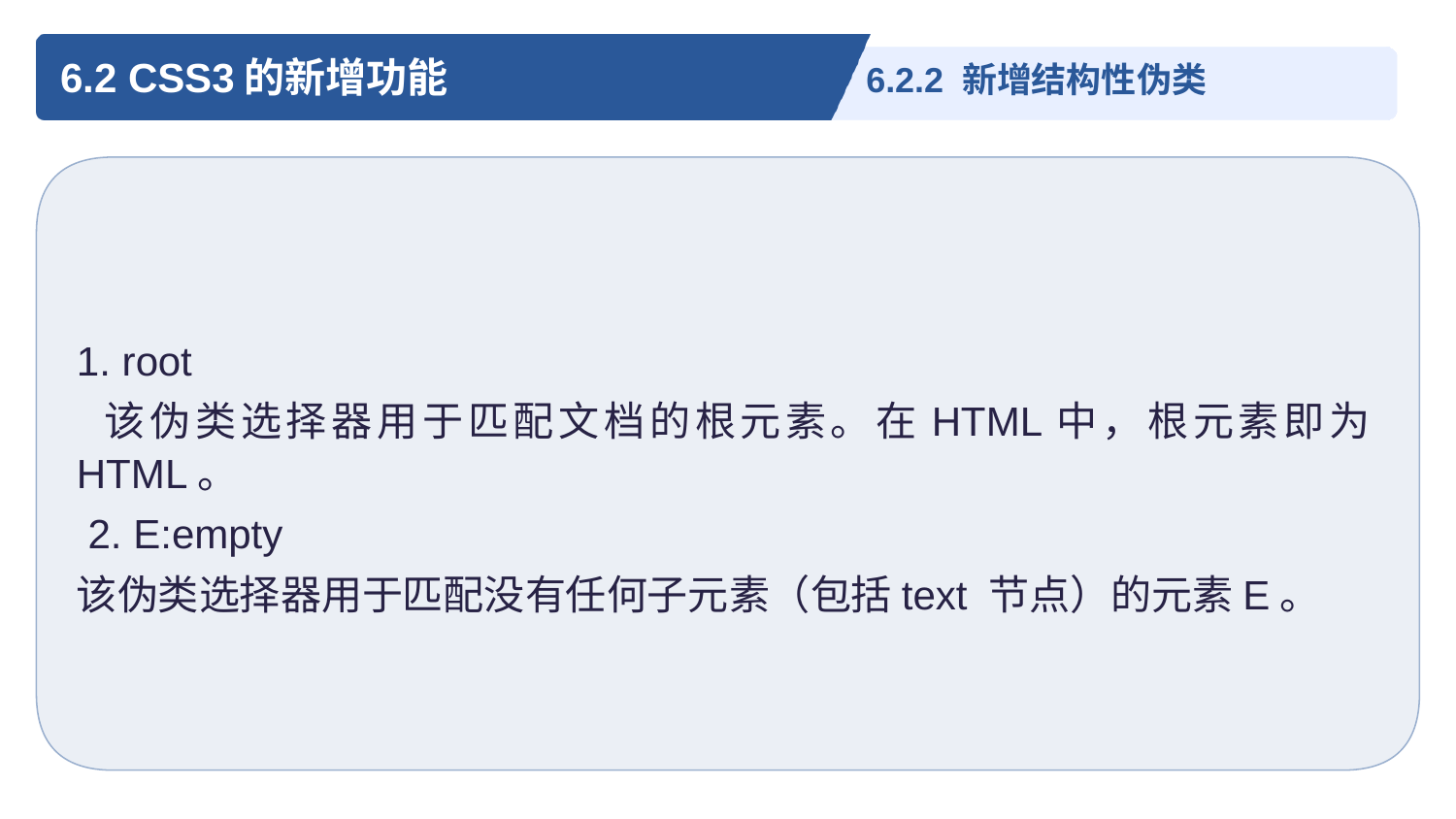

6.2 CSS3的新增功能
6.2.2 新增结构性伪类

1. root
 该伪类选择器用于匹配文档的根元素。在HTML中，根元素即为HTML。
 2. E:empty
该伪类选择器用于匹配没有任何子元素（包括text 节点）的元素E。